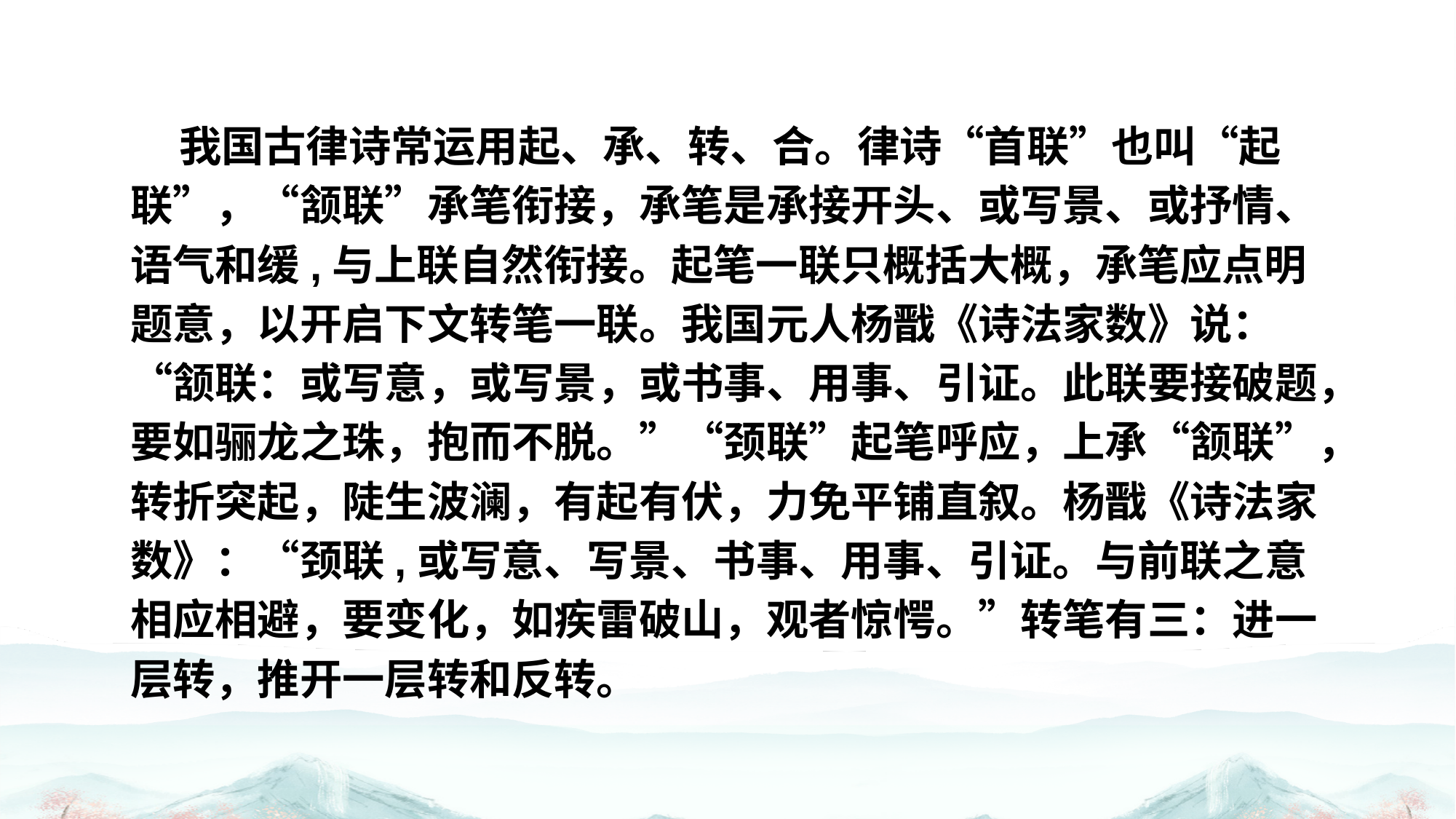

我国古律诗常运用起、承、转、合。律诗“首联”也叫“起联”，“颔联”承笔衔接，承笔是承接开头、或写景、或抒情、语气和缓,与上联自然衔接。起笔一联只概括大概，承笔应点明题意，以开启下文转笔一联。我国元人杨戬《诗法家数》说：“颔联：或写意，或写景，或书事、用事、引证。此联要接破题，要如骊龙之珠，抱而不脱。”“颈联”起笔呼应，上承“颔联”，转折突起，陡生波澜，有起有伏，力免平铺直叙。杨戬《诗法家数》：“颈联,或写意、写景、书事、用事、引证。与前联之意相应相避，要变化，如疾雷破山，观者惊愕。”转笔有三：进一层转，推开一层转和反转。